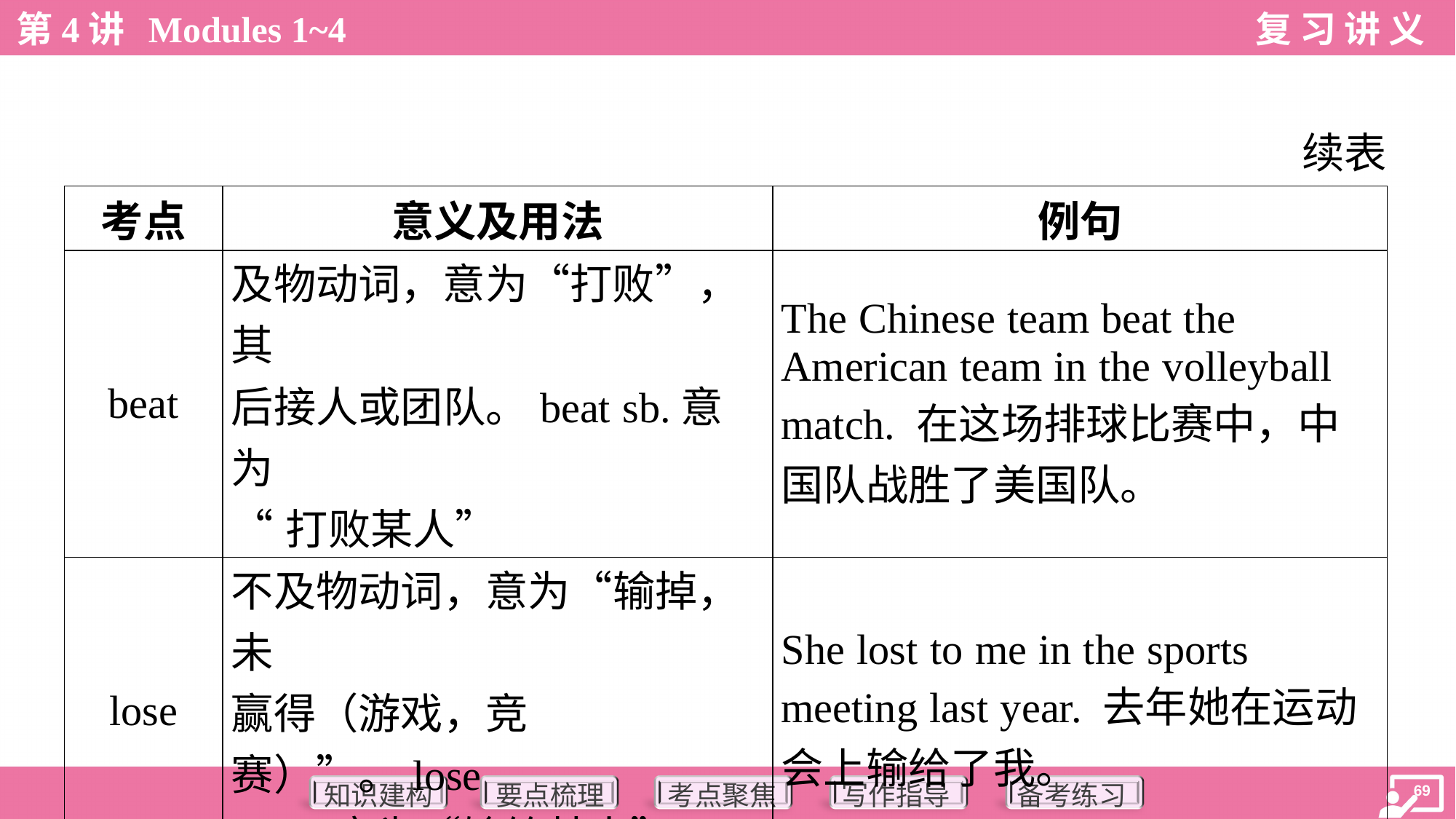

续表
| 考点 | 意义及用法 | 例句 |
| --- | --- | --- |
| beat | 及物动词，意为“打败”，其 后接人或团队。beat sb.意为 “打败某人” | The Chinese team beat the American team in the volleyball match. 在这场排球比赛中，中 国队战胜了美国队。 |
| lose | 不及物动词，意为“输掉，未 赢得（游戏，竞赛）”。lose to sb.意为“输给某人” | She lost to me in the sports meeting last year. 去年她在运动会上输给了我。 |